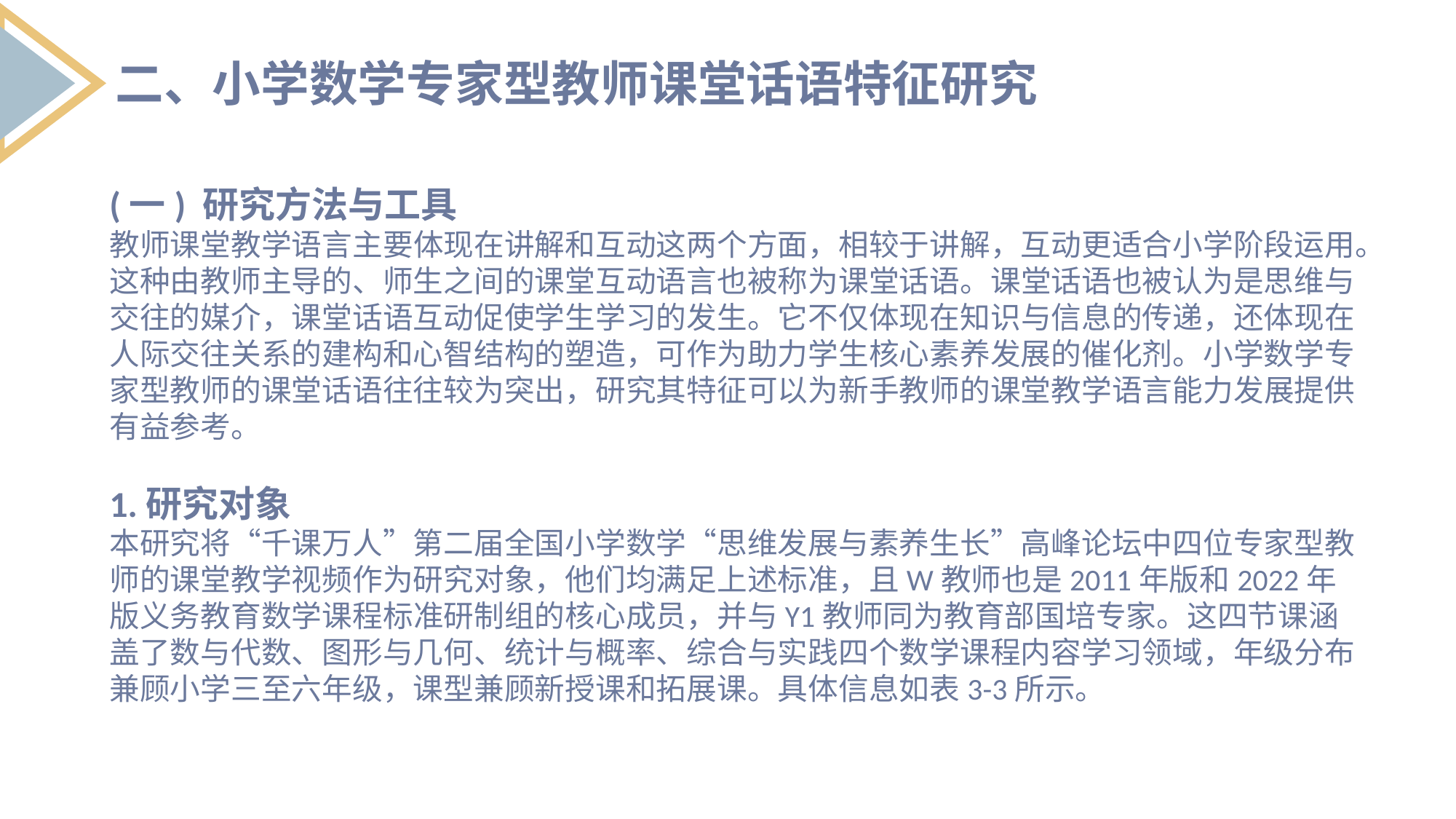

二、小学数学专家型教师课堂话语特征研究

(一) 研究方法与工具
教师课堂教学语言主要体现在讲解和互动这两个方面，相较于讲解，互动更适合小学阶段运用。这种由教师主导的、师生之间的课堂互动语言也被称为课堂话语。课堂话语也被认为是思维与交往的媒介，课堂话语互动促使学生学习的发生。它不仅体现在知识与信息的传递，还体现在人际交往关系的建构和心智结构的塑造，可作为助力学生核心素养发展的催化剂。小学数学专家型教师的课堂话语往往较为突出，研究其特征可以为新手教师的课堂教学语言能力发展提供有益参考。

1.研究对象
本研究将“千课万人”第二届全国小学数学“思维发展与素养生长”高峰论坛中四位专家型教师的课堂教学视频作为研究对象，他们均满足上述标准，且W教师也是2011年版和2022年版义务教育数学课程标准研制组的核心成员，并与Y1教师同为教育部国培专家。这四节课涵盖了数与代数、图形与几何、统计与概率、综合与实践四个数学课程内容学习领域，年级分布兼顾小学三至六年级，课型兼顾新授课和拓展课。具体信息如表3-3所示。